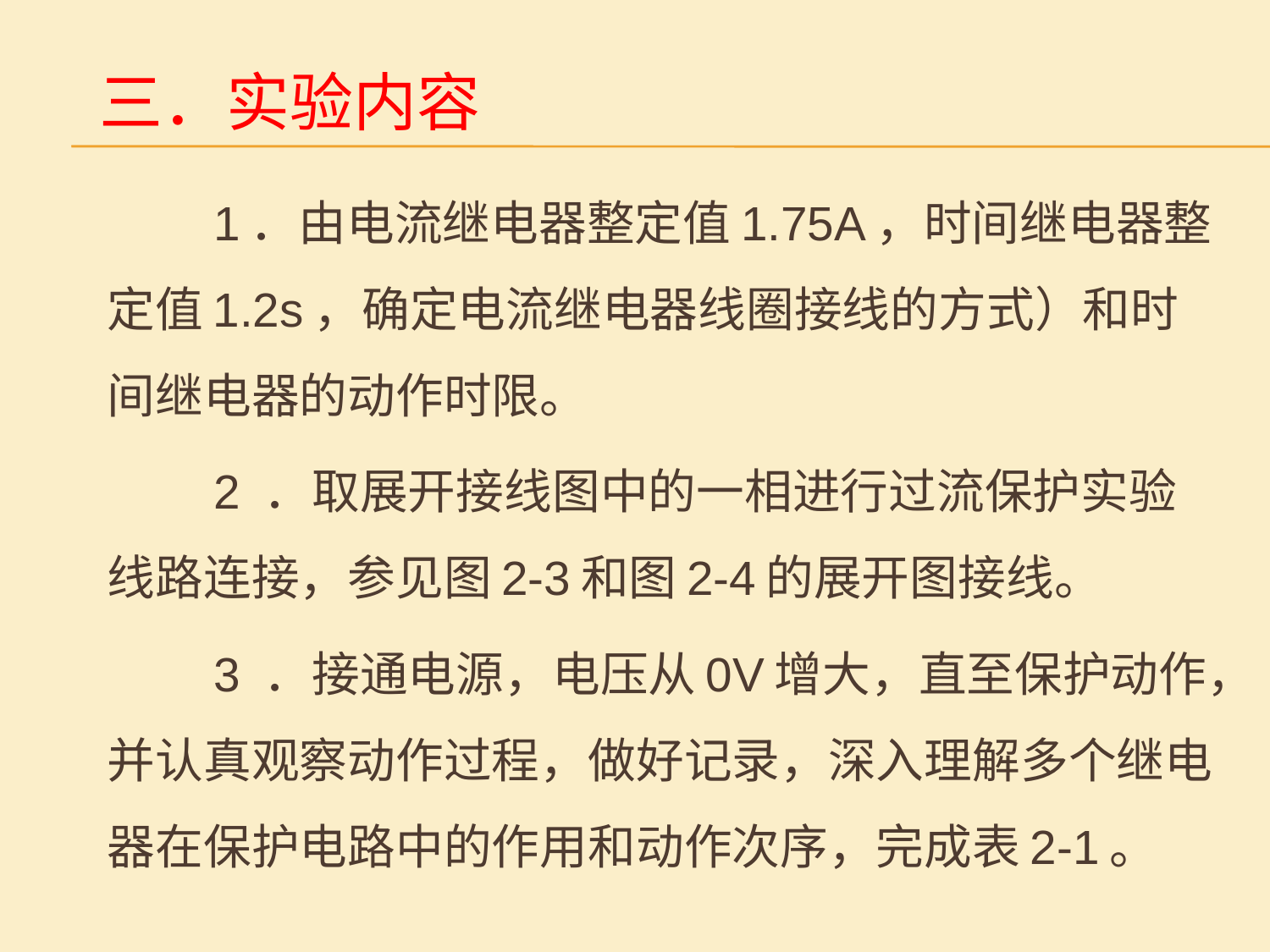

三．实验内容
        1．由电流继电器整定值1.75A，时间继电器整定值1.2s，确定电流继电器线圈接线的方式）和时间继电器的动作时限。
        2 ．取展开接线图中的一相进行过流保护实验线路连接，参见图2-3和图2-4的展开图接线。
        3 ．接通电源，电压从0V增大，直至保护动作，并认真观察动作过程，做好记录，深入理解多个继电器在保护电路中的作用和动作次序，完成表2-1。